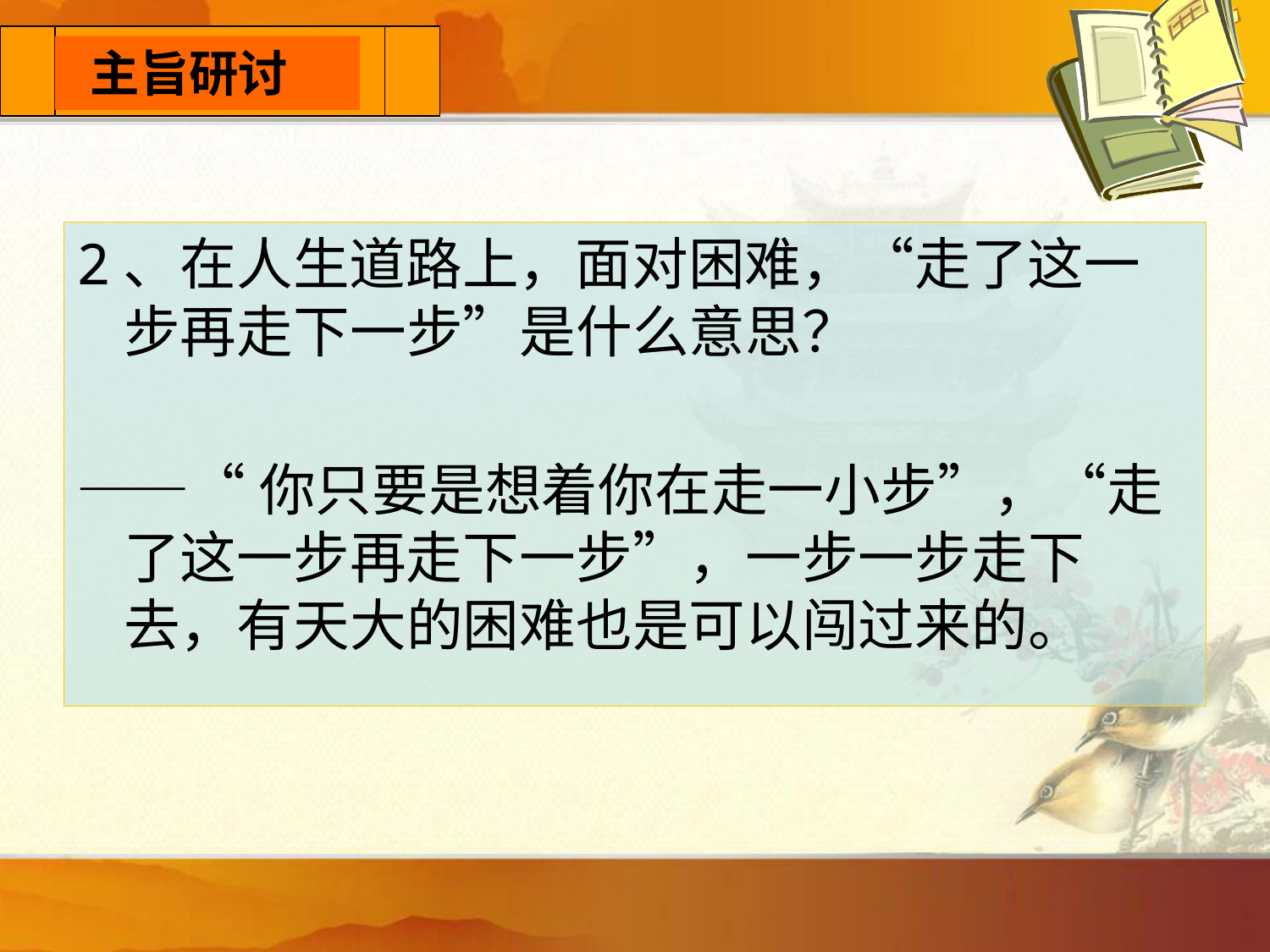

预习检查
 　小故事
 主旨研讨
2、在人生道路上，面对困难，“走了这一步再走下一步”是什么意思？

——“你只要是想着你在走一小步”，“走了这一步再走下一步”，一步一步走下去，有天大的困难也是可以闯过来的。